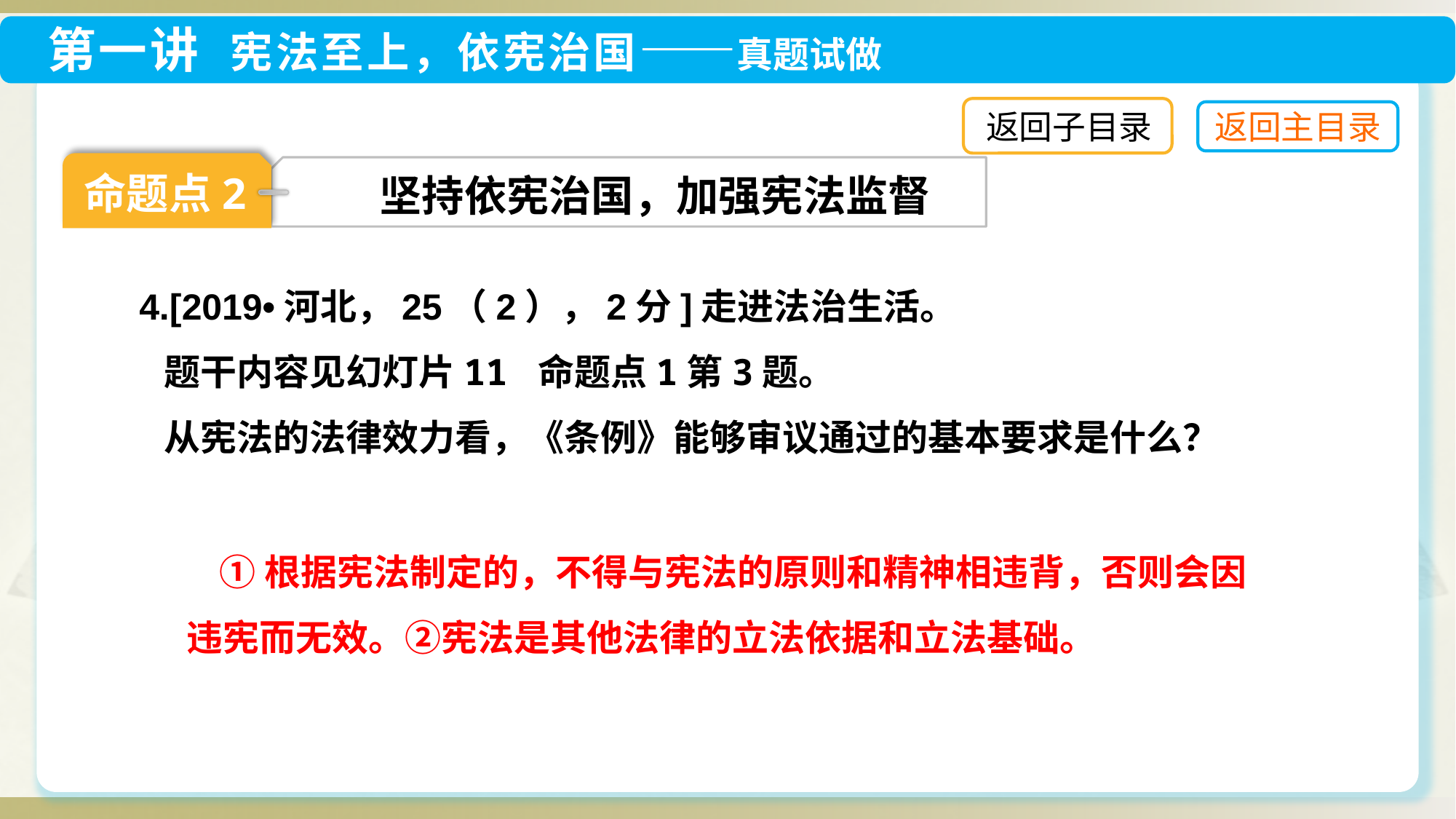

返回子目录

命题点2
坚持依宪治国，加强宪法监督

4.[2019•河北，25（2），2分]走进法治生活。
  题干内容见幻灯片11 命题点1第3题。
  从宪法的法律效力看，《条例》能够审议通过的基本要求是什么？
    ①根据宪法制定的，不得与宪法的原则和精神相违背，否则会因违宪而无效。②宪法是其他法律的立法依据和立法基础。